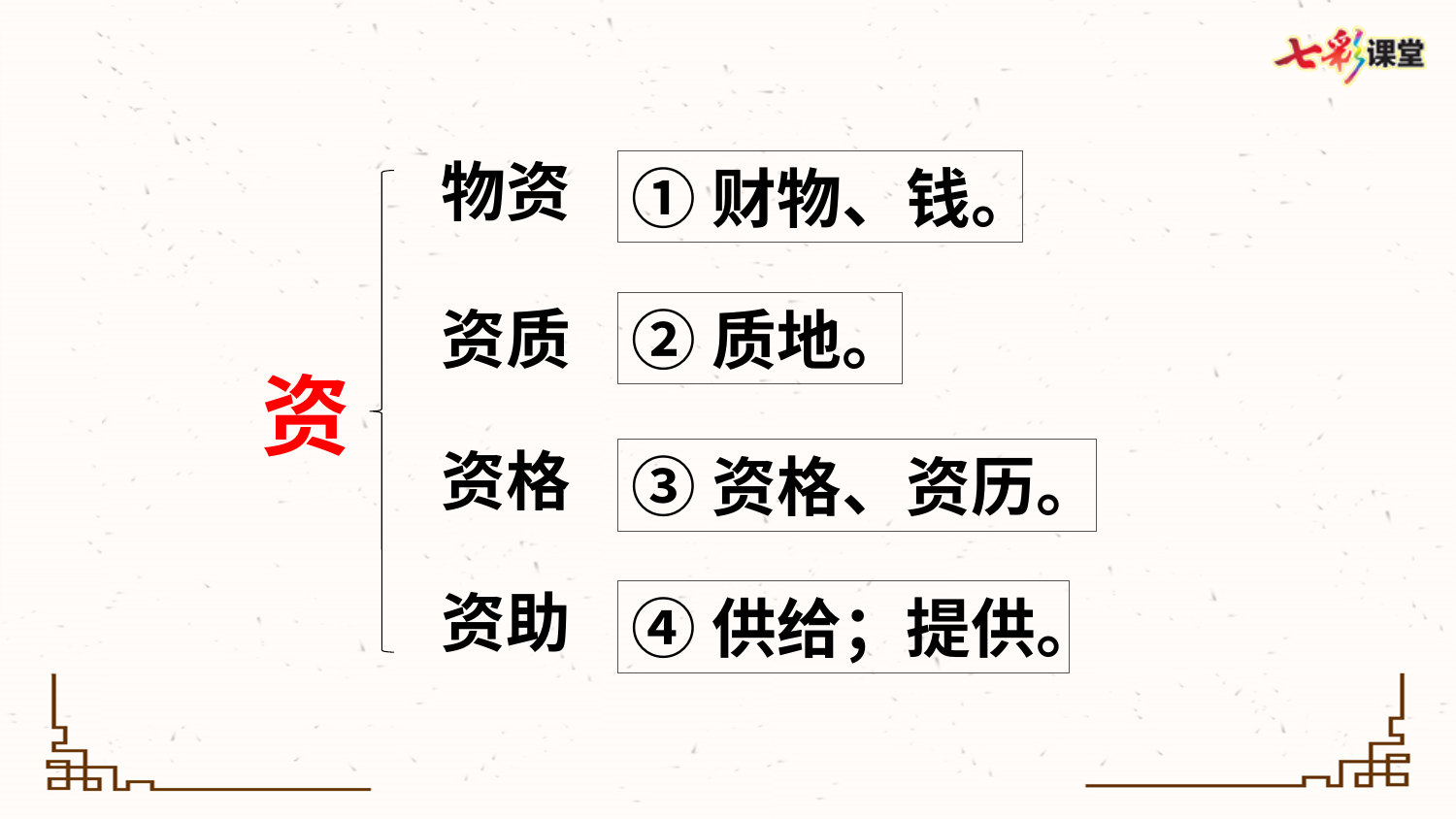

物资
①财物、钱。

资质
②质地。
资
资格
③资格、资历。
资助
④供给；提供。